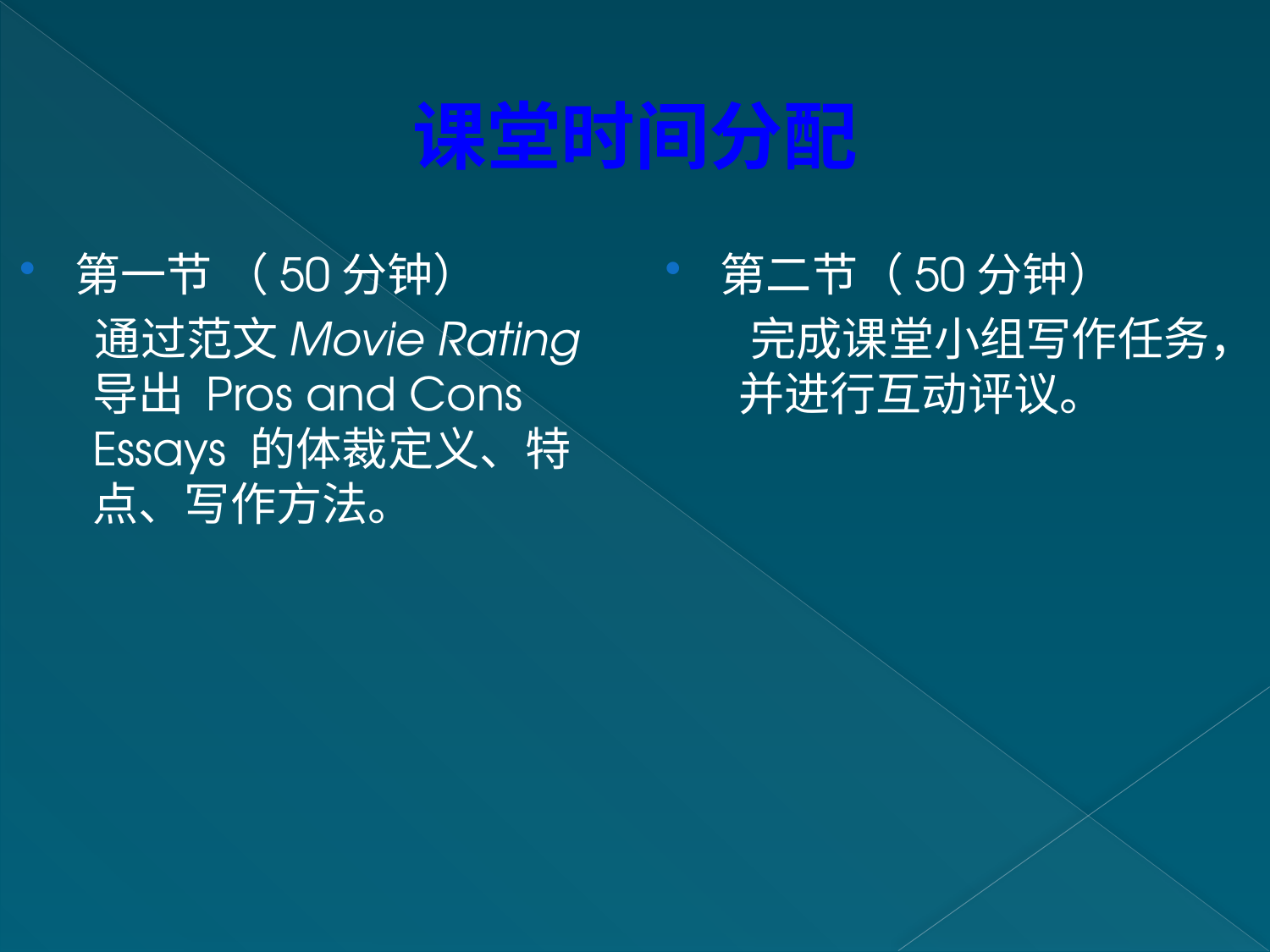

# 课堂时间分配
第一节 （50分钟）
      通过范文Movie Rating导出 Pros and Cons Essays 的体裁定义、特点、写作方法。

第二节（50分钟）
       完成课堂小组写作任务，并进行互动评议。